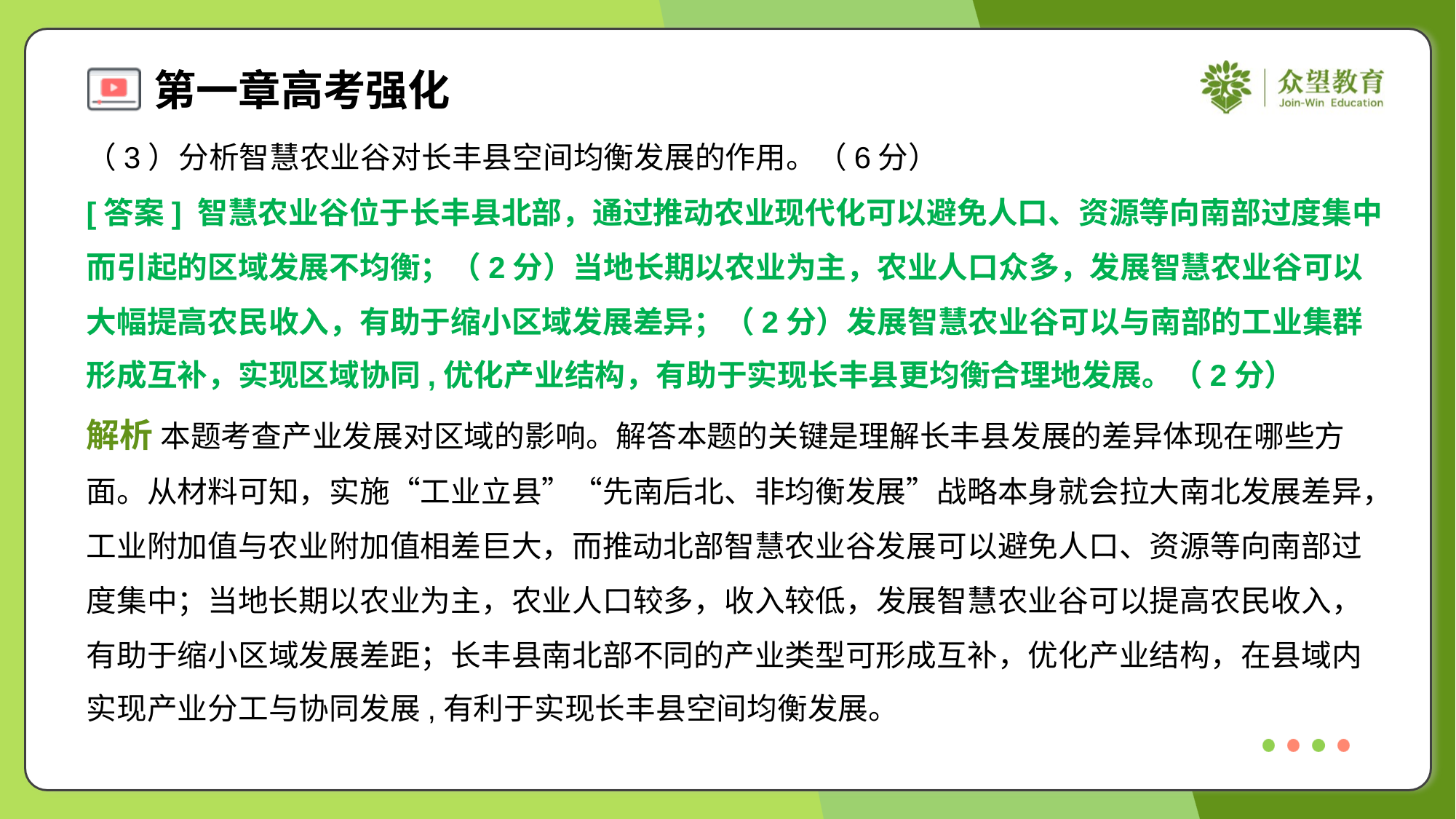

（3）分析智慧农业谷对长丰县空间均衡发展的作用。（6分）
[答案] 智慧农业谷位于长丰县北部，通过推动农业现代化可以避免人口、资源等向南部过度集中
而引起的区域发展不均衡；（2分）当地长期以农业为主，农业人口众多，发展智慧农业谷可以
大幅提高农民收入，有助于缩小区域发展差异；（2分）发展智慧农业谷可以与南部的工业集群
形成互补，实现区域协同,优化产业结构，有助于实现长丰县更均衡合理地发展。（2分）
解析 本题考查产业发展对区域的影响。解答本题的关键是理解长丰县发展的差异体现在哪些方
面。从材料可知，实施“工业立县”“先南后北、非均衡发展”战略本身就会拉大南北发展差异，
工业附加值与农业附加值相差巨大，而推动北部智慧农业谷发展可以避免人口、资源等向南部过
度集中；当地长期以农业为主，农业人口较多，收入较低，发展智慧农业谷可以提高农民收入，
有助于缩小区域发展差距；长丰县南北部不同的产业类型可形成互补，优化产业结构，在县域内
实现产业分工与协同发展,有利于实现长丰县空间均衡发展。